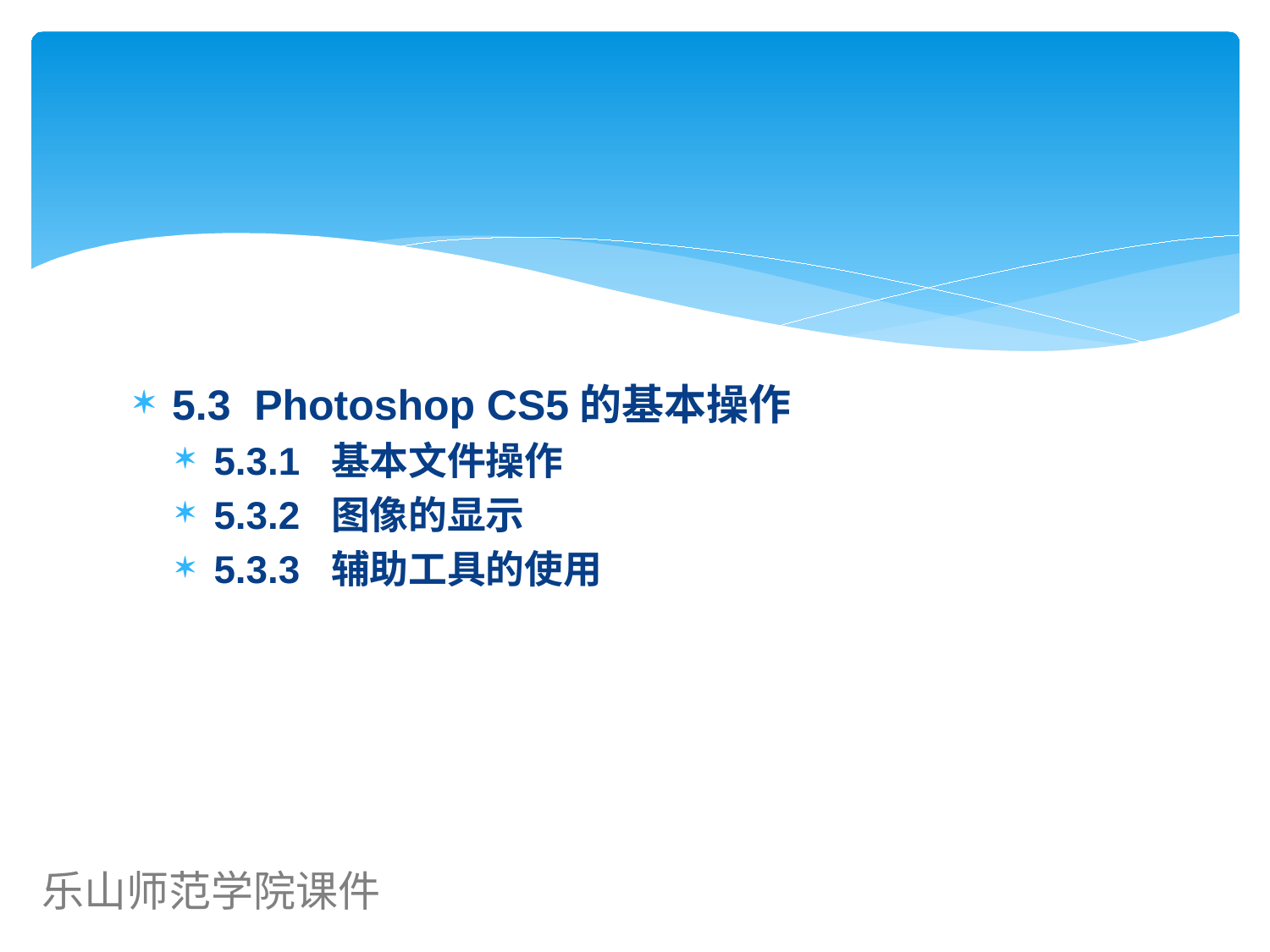

#
5.3  Photoshop CS5的基本操作
5.3.1  基本文件操作
5.3.2  图像的显示
5.3.3  辅助工具的使用